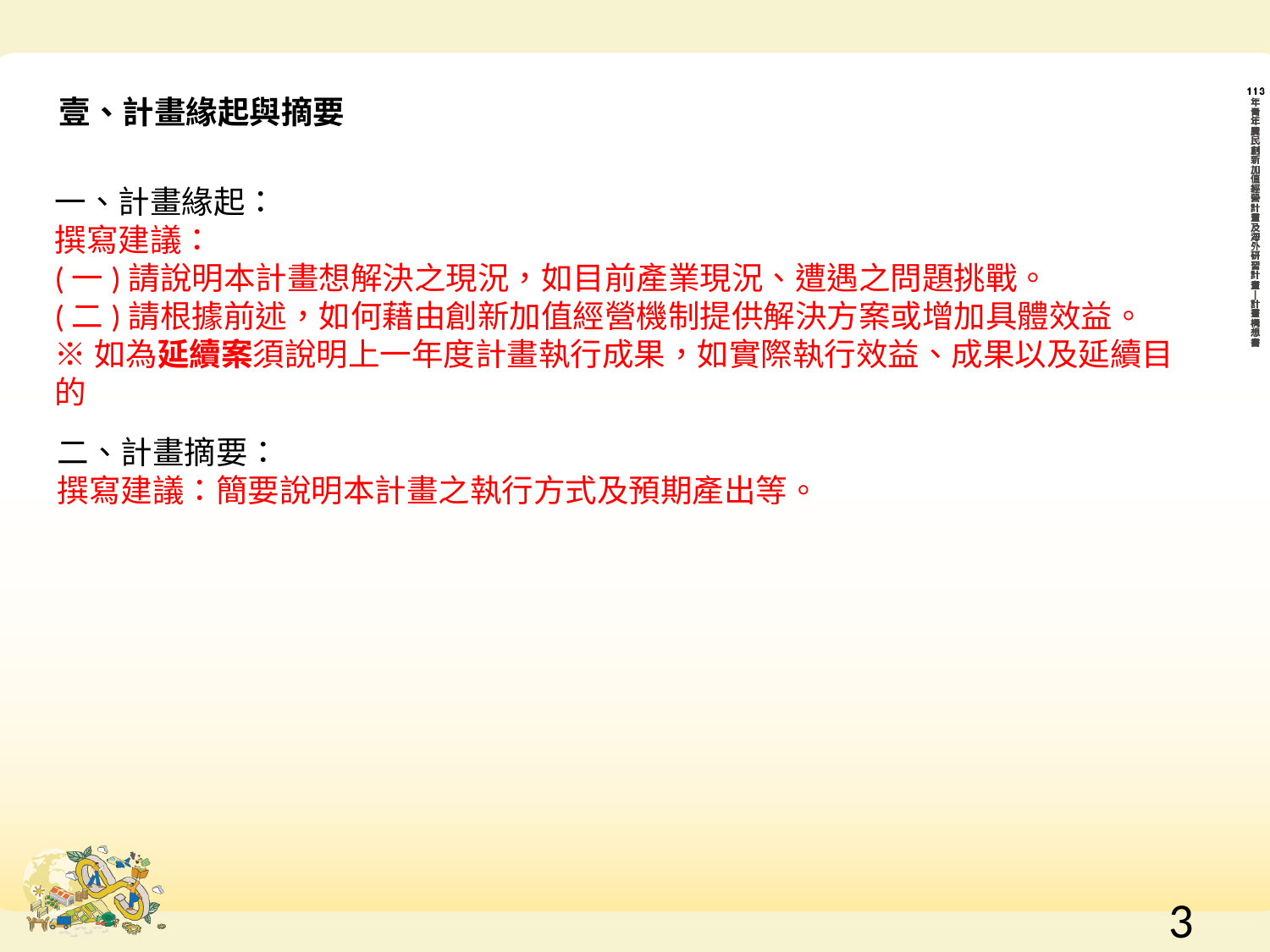

壹、計畫緣起與摘要
一、計畫緣起：
撰寫建議：
(一)請說明本計畫想解決之現況，如目前產業現況、遭遇之問題挑戰。
(二)請根據前述，如何藉由創新加值經營機制提供解決方案或增加具體效益。
※如為延續案須說明上一年度計畫執行成果，如實際執行效益、成果以及延續目的
二、計畫摘要：
撰寫建議：簡要說明本計畫之執行方式及預期產出等。
3